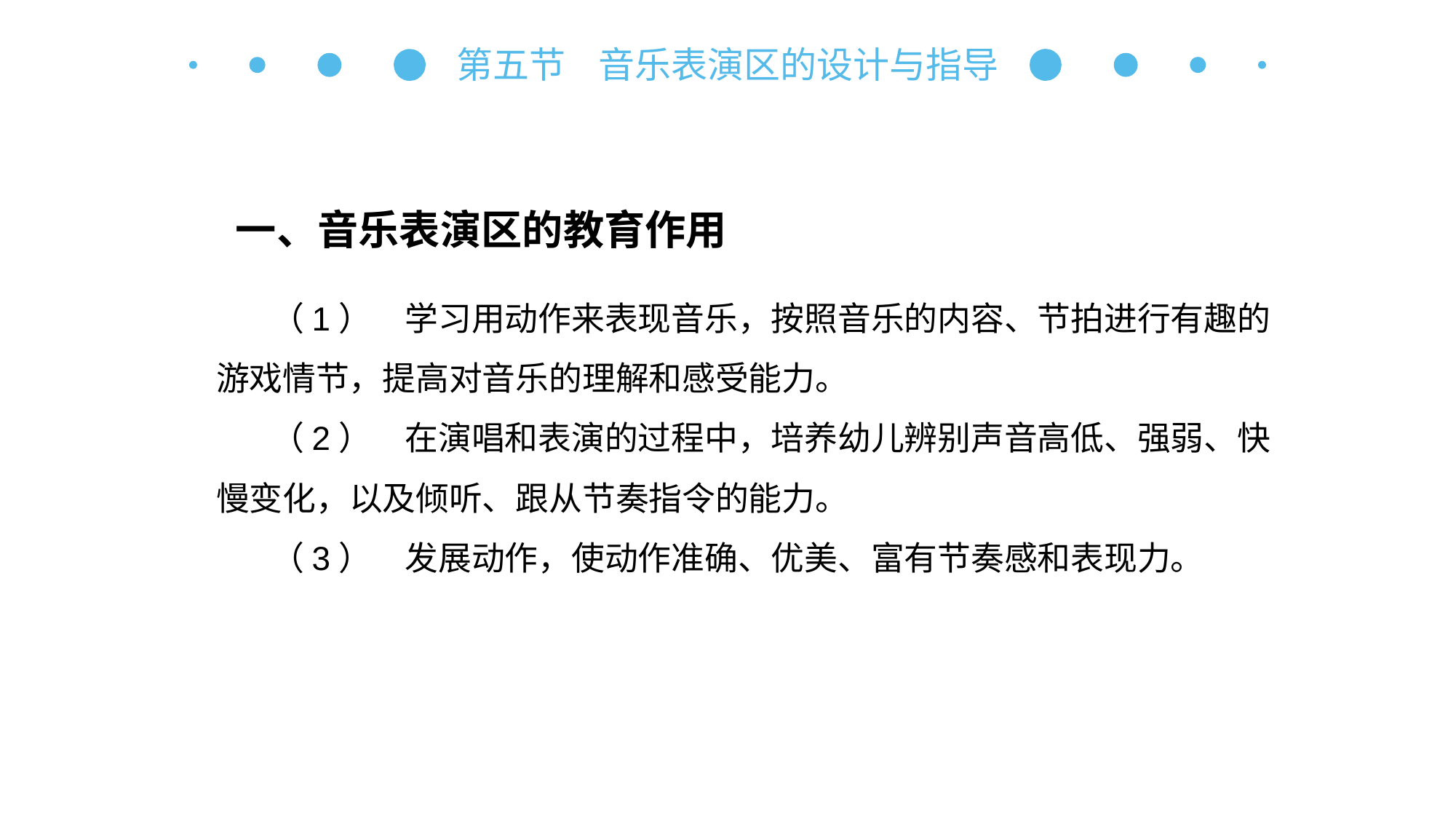

第五节    音乐表演区的设计与指导

一、音乐表演区的教育作用
（1）　学习用动作来表现音乐，按照音乐的内容、节拍进行有趣的游戏情节，提高对音乐的理解和感受能力。
（2）　在演唱和表演的过程中，培养幼儿辨别声音高低、强弱、快慢变化，以及倾听、跟从节奏指令的能力。
（3）　发展动作，使动作准确、优美、富有节奏感和表现力。